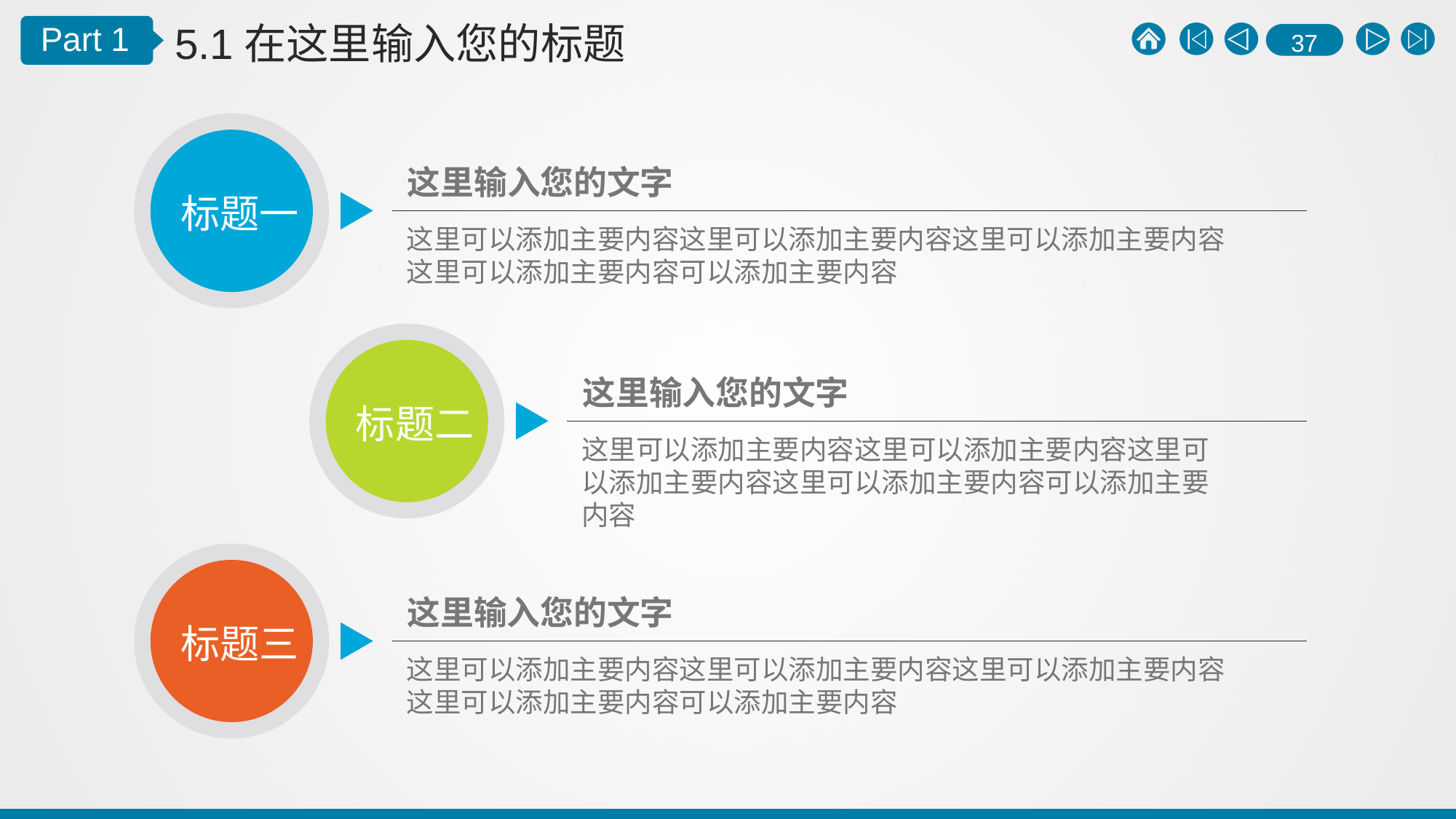

5.1在这里输入您的标题
Part 1

这里输入您的文字
标题一

这里可以添加主要内容这里可以添加主要内容这里可以添加主要内容这里可以添加主要内容可以添加主要内容

这里输入您的文字
标题二

这里可以添加主要内容这里可以添加主要内容这里可以添加主要内容这里可以添加主要内容可以添加主要内容

这里输入您的文字
标题三

这里可以添加主要内容这里可以添加主要内容这里可以添加主要内容这里可以添加主要内容可以添加主要内容